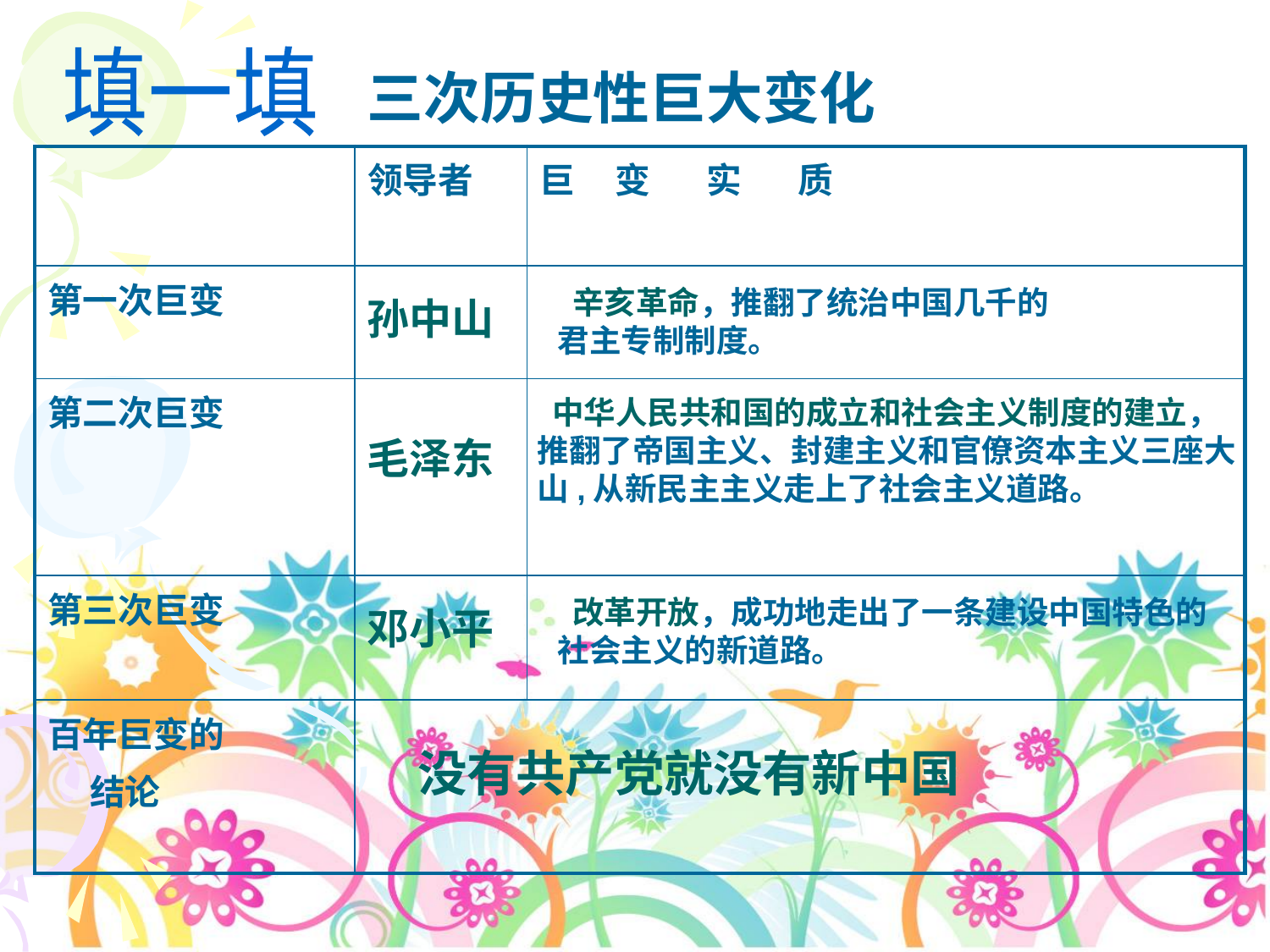

填一填
三次历史性巨大变化
|  | 领导者 | 巨 变 实 质 |
| --- | --- | --- |
| 第一次巨变 |  |  |
| 第二次巨变 |  |  |
| 第三次巨变 |  |  |
| 百年巨变的 结论 |  |  |
 辛亥革命，推翻了统治中国几千的
君主专制制度。

孙中山
 中华人民共和国的成立和社会主义制度的建立，推翻了帝国主义、封建主义和官僚资本主义三座大山,从新民主主义走上了社会主义道路。

毛泽东

 改革开放，成功地走出了一条建设中国特色的社会主义的新道路。

邓小平

没有共产党就没有新中国